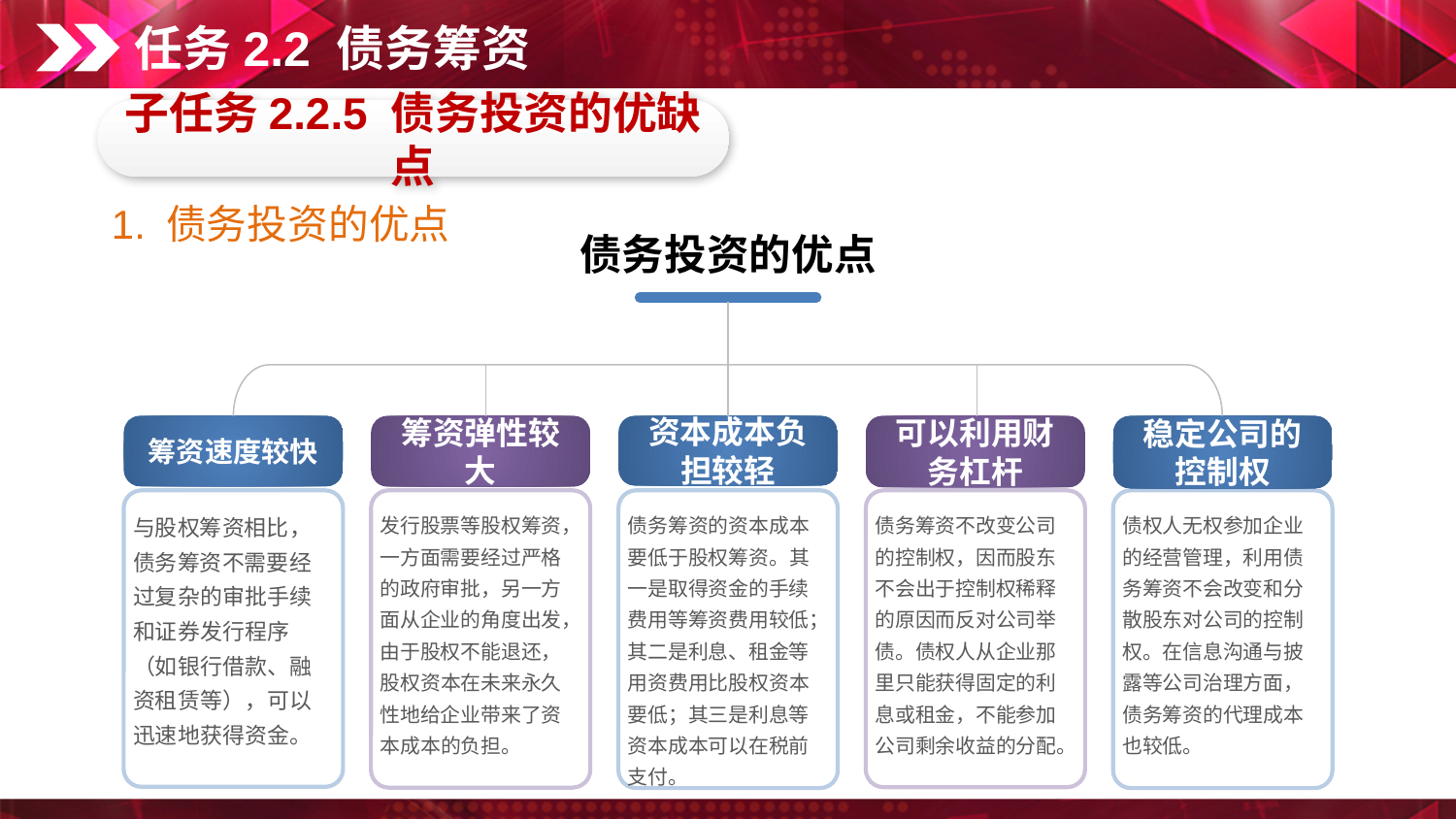

任务2.2 债务筹资

子任务2.2.5 债务投资的优缺点
1. 债务投资的优点
债务投资的优点
筹资速度较快
筹资弹性较大
资本成本负担较轻
可以利用财务杠杆
稳定公司的控制权

与股权筹资相比，债务筹资不需要经过复杂的审批手续和证券发行程序（如银行借款、融资租赁等），可以迅速地获得资金。
发行股票等股权筹资，一方面需要经过严格的政府审批，另一方
面从企业的角度出发，由于股权不能退还，股权资本在未来永久性地给企业带来了资本成本的负担。
债务筹资的资本成本要低于股权筹资。其一是取得资金的手续费用等筹资费用较低；其二是利息、租金等用资费用比股权资本要低；其三是利息等资本成本可以在税前支付。
债务筹资不改变公司的控制权，因而股东不会出于控制权稀释的原因而反对公司举债。债权人从企业那里只能获得固定的利息或租金，不能参加公司剩余收益的分配。
债权人无权参加企业的经营管理，利用债务筹资不会改变和分
散股东对公司的控制权。在信息沟通与披露等公司治理方面，债务筹资的代理成本也较低。